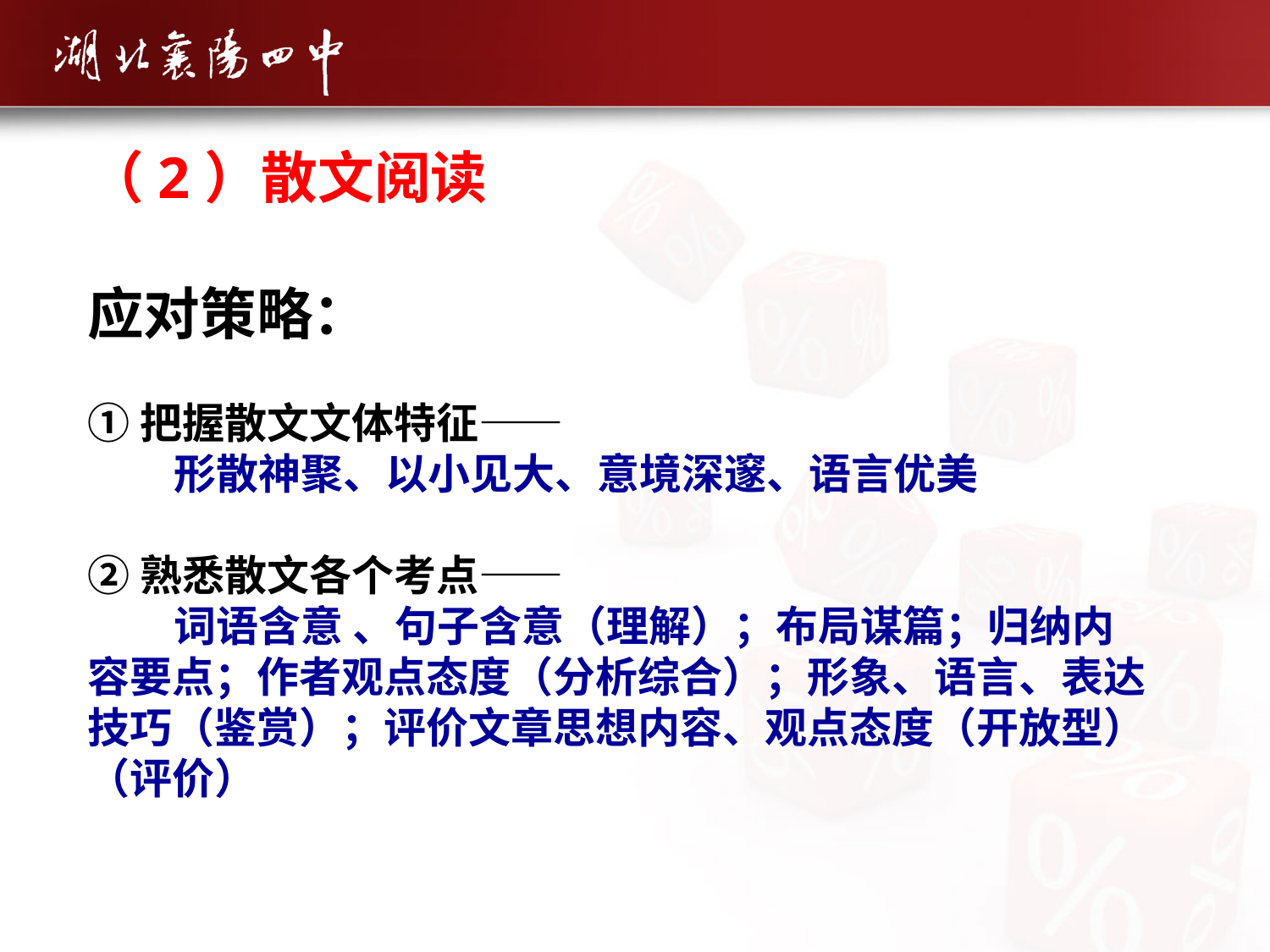

（2）散文阅读

应对策略：

①把握散文文体特征——
        形散神聚、以小见大、意境深邃、语言优美

②熟悉散文各个考点——
        词语含意 、句子含意（理解）；布局谋篇；归纳内容要点；作者观点态度（分析综合）；形象、语言、表达技巧（鉴赏）；评价文章思想内容、观点态度（开放型）（评价）